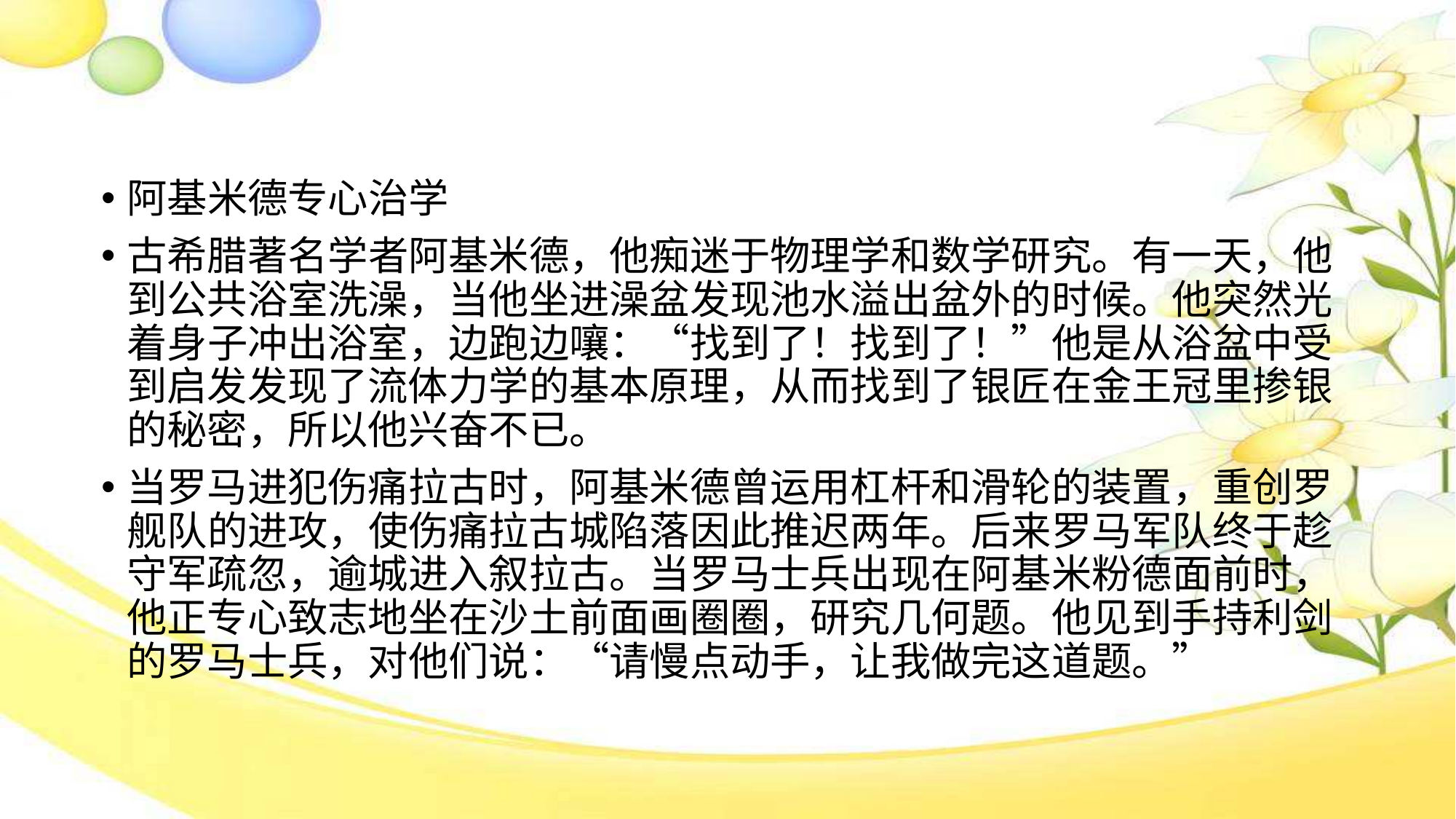

#
阿基米德专心治学
古希腊著名学者阿基米德，他痴迷于物理学和数学研究。有一天，他到公共浴室洗澡，当他坐进澡盆发现池水溢出盆外的时候。他突然光着身子冲出浴室，边跑边嚷：“找到了！找到了！”他是从浴盆中受到启发发现了流体力学的基本原理，从而找到了银匠在金王冠里掺银的秘密，所以他兴奋不已。
当罗马进犯伤痛拉古时，阿基米德曾运用杠杆和滑轮的装置，重创罗舰队的进攻，使伤痛拉古城陷落因此推迟两年。后来罗马军队终于趁守军疏忽，逾城进入叙拉古。当罗马士兵出现在阿基米粉德面前时，他正专心致志地坐在沙土前面画圈圈，研究几何题。他见到手持利剑的罗马士兵，对他们说：“请慢点动手，让我做完这道题。”